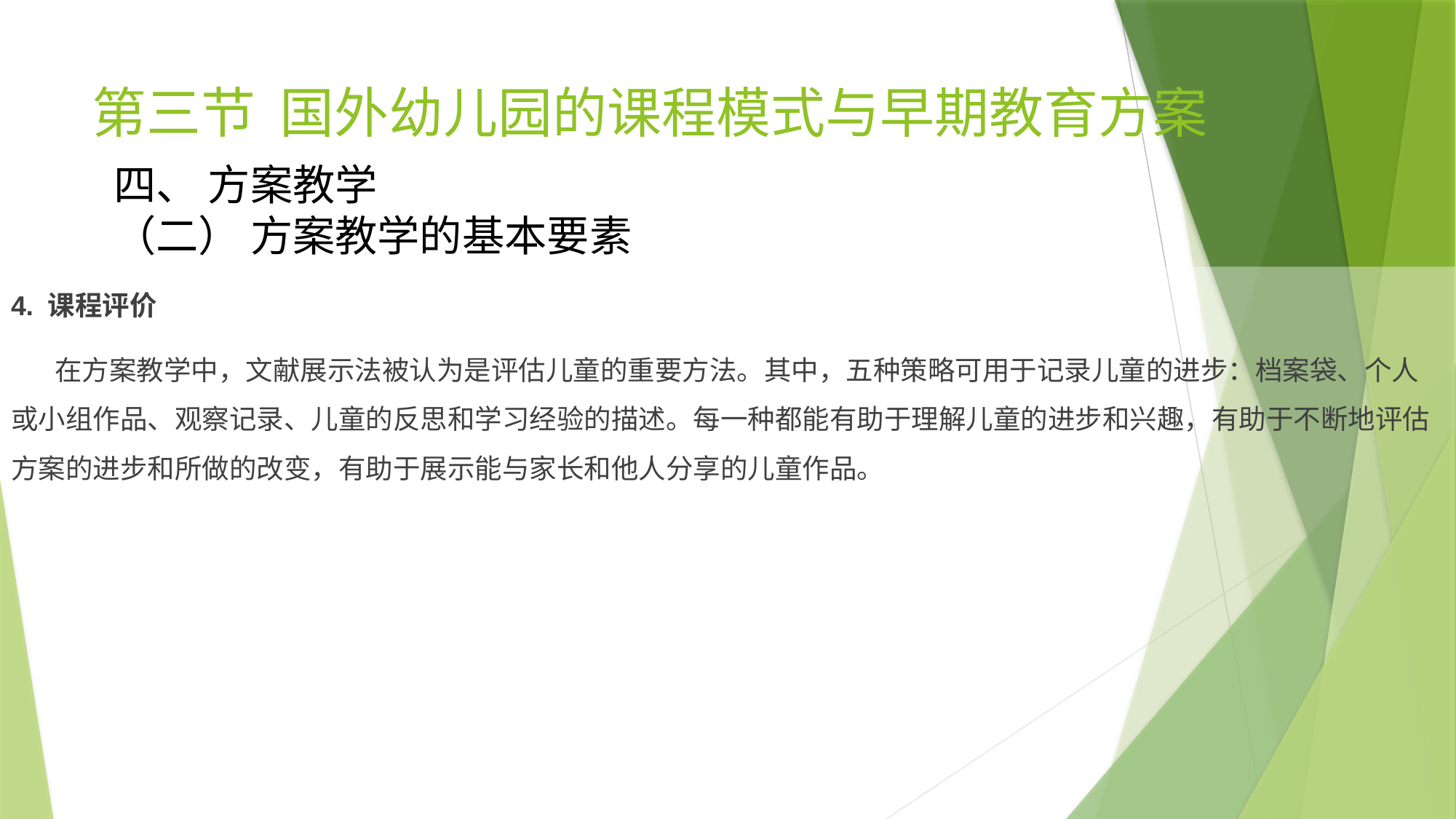

# 第三节  国外幼儿园的课程模式与早期教育方案
四、 方案教学
（二） 方案教学的基本要素
4. 课程评价
      在方案教学中，文献展示法被认为是评估儿童的重要方法。其中，五种策略可用于记录儿童的进步：档案袋、个人或小组作品、观察记录、儿童的反思和学习经验的描述。每一种都能有助于理解儿童的进步和兴趣，有助于不断地评估方案的进步和所做的改变，有助于展示能与家长和他人分享的儿童作品。